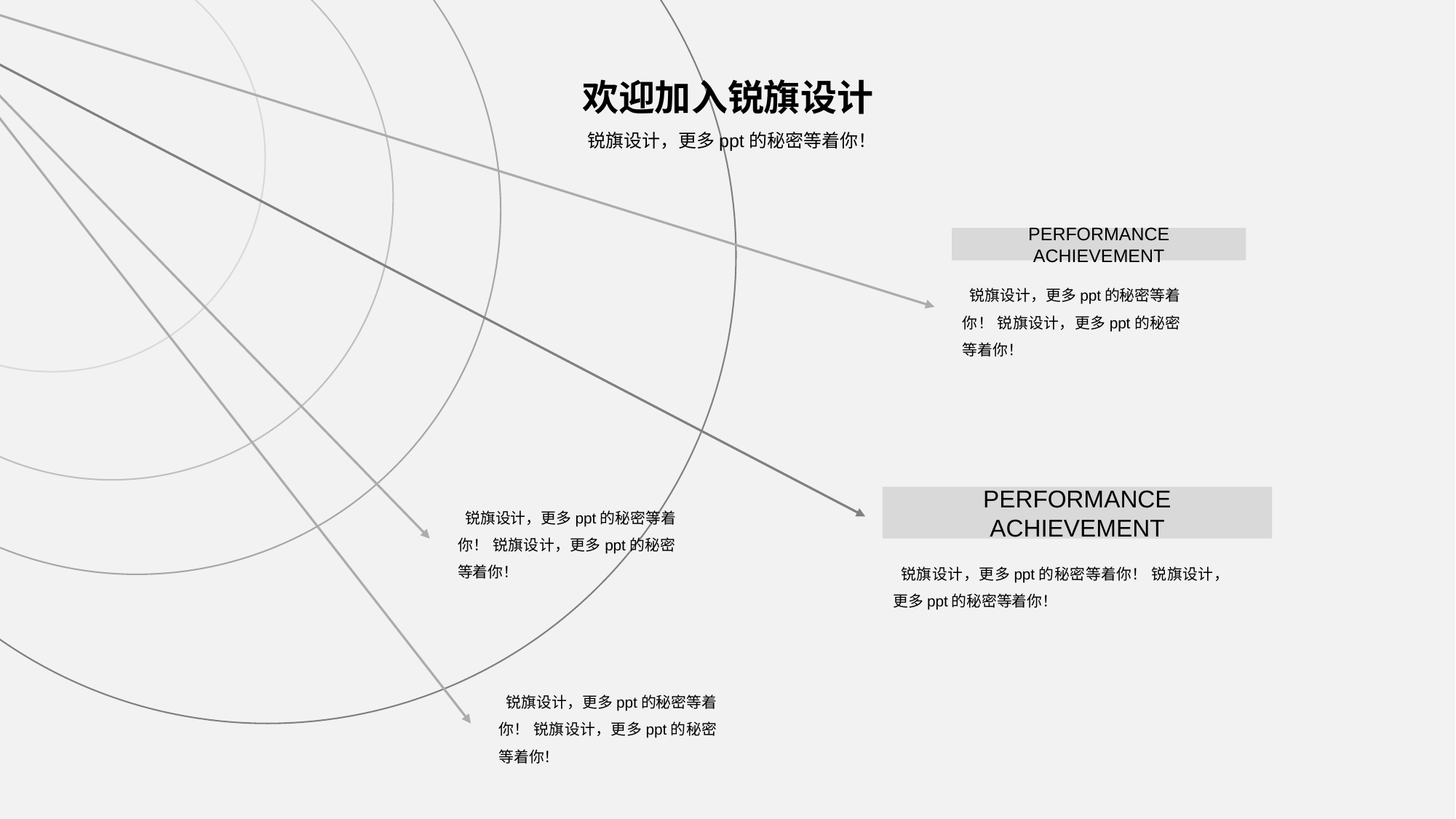

欢迎加入锐旗设计
 锐旗设计，更多ppt的秘密等着你！
PERFORMANCE ACHIEVEMENT
 锐旗设计，更多ppt的秘密等着你！ 锐旗设计，更多ppt的秘密等着你！
PERFORMANCE ACHIEVEMENT
 锐旗设计，更多ppt的秘密等着你！ 锐旗设计，更多ppt的秘密等着你！
 锐旗设计，更多ppt的秘密等着你！ 锐旗设计，更多ppt的秘密等着你！
 锐旗设计，更多ppt的秘密等着你！ 锐旗设计，更多ppt的秘密等着你！